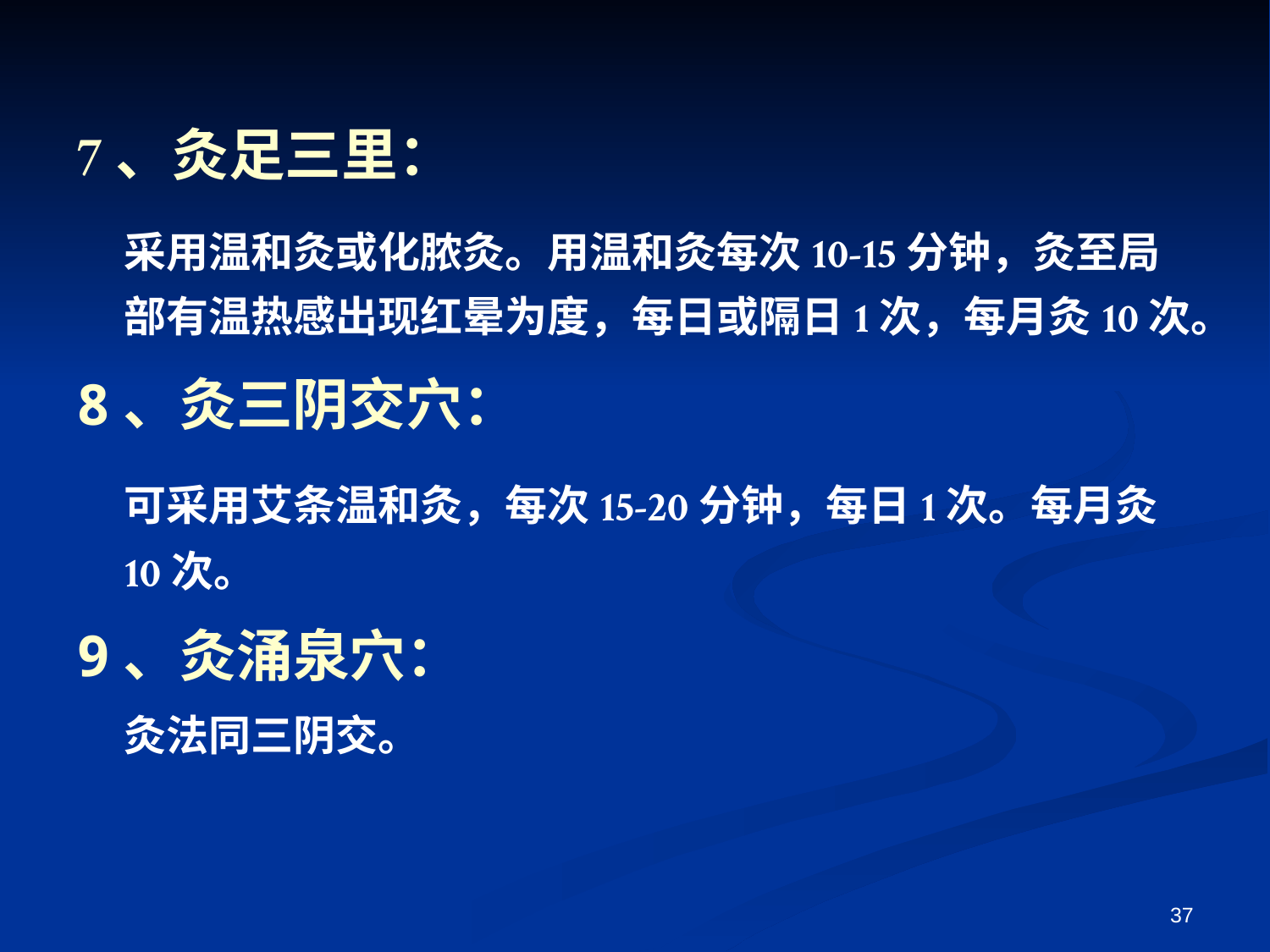

7、灸足三里：
	采用温和灸或化脓灸。用温和灸每次10-15分钟，灸至局部有温热感出现红晕为度，每日或隔日1次，每月灸10次。
8、灸三阴交穴：
	可采用艾条温和灸，每次15-20分钟，每日1次。每月灸10次。
9、灸涌泉穴：
	灸法同三阴交。
37